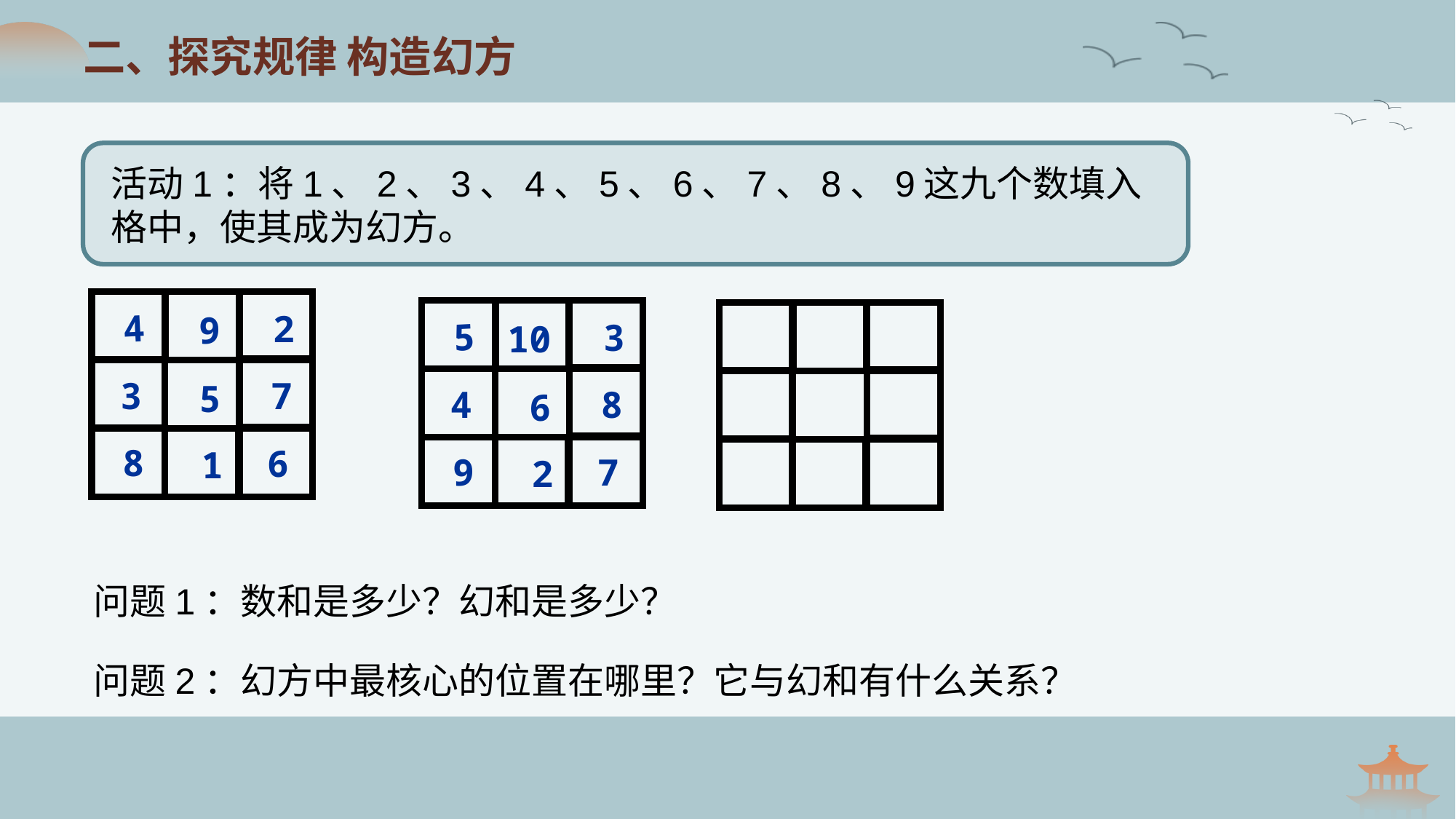

# 二、探究规律 构造幻方

活动1：将1、2、3、4、5、6、7、8、9这九个数填入格中，使其成为幻方。

4
2
9
3
7
5
8
6
1

5
3
10
4
8
6
9
7
2

问题1：数和是多少？幻和是多少？
问题2：幻方中最核心的位置在哪里？它与幻和有什么关系？